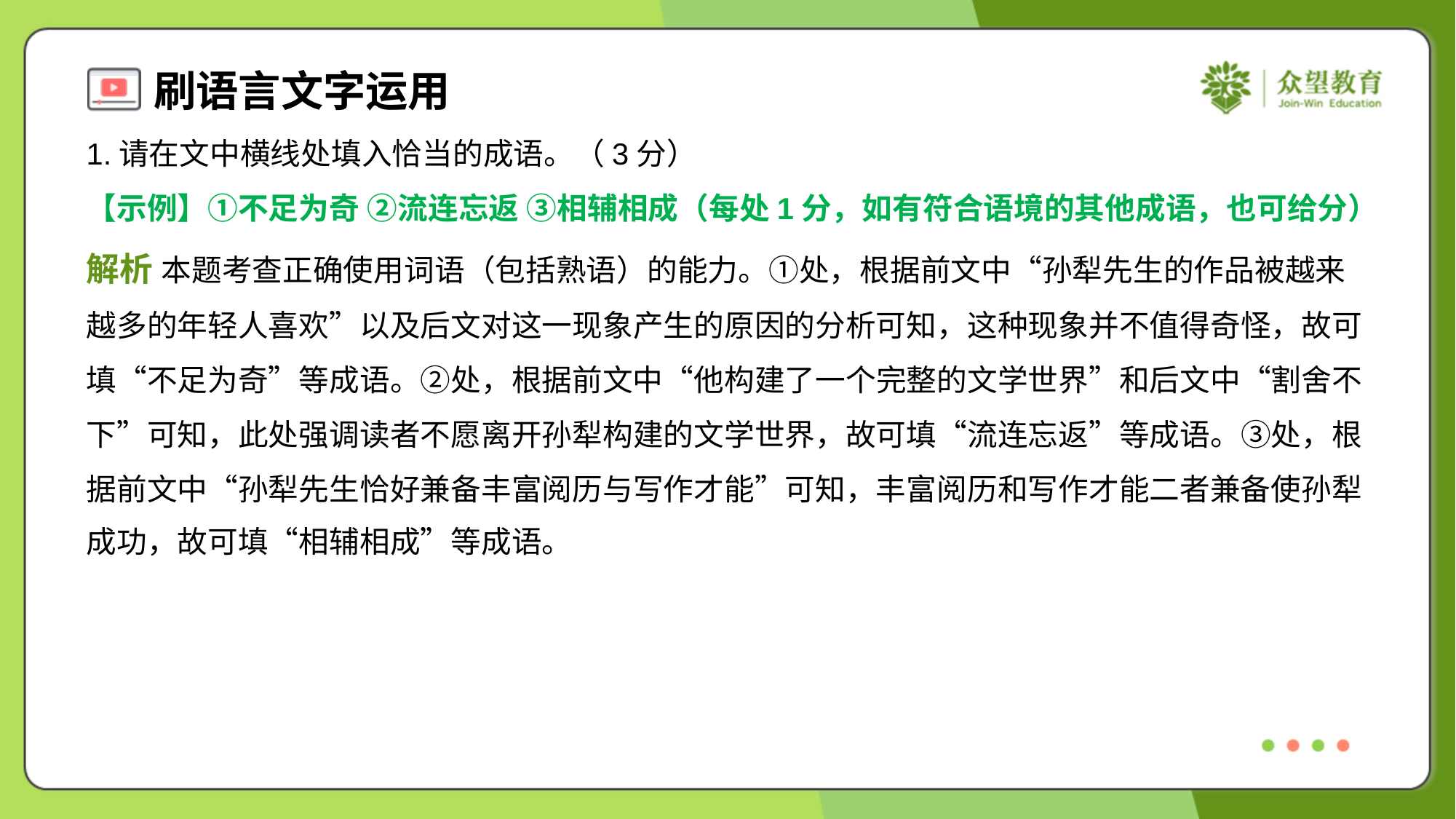

1.请在文中横线处填入恰当的成语。（3分）
【示例】①不足为奇 ②流连忘返 ③相辅相成（每处1分，如有符合语境的其他成语，也可给分）
解析 本题考查正确使用词语（包括熟语）的能力。①处，根据前文中“孙犁先生的作品被越来
越多的年轻人喜欢”以及后文对这一现象产生的原因的分析可知，这种现象并不值得奇怪，故可
填“不足为奇”等成语。②处，根据前文中“他构建了一个完整的文学世界”和后文中“割舍不
下”可知，此处强调读者不愿离开孙犁构建的文学世界，故可填“流连忘返”等成语。③处，根
据前文中“孙犁先生恰好兼备丰富阅历与写作才能”可知，丰富阅历和写作才能二者兼备使孙犁
成功，故可填“相辅相成”等成语。